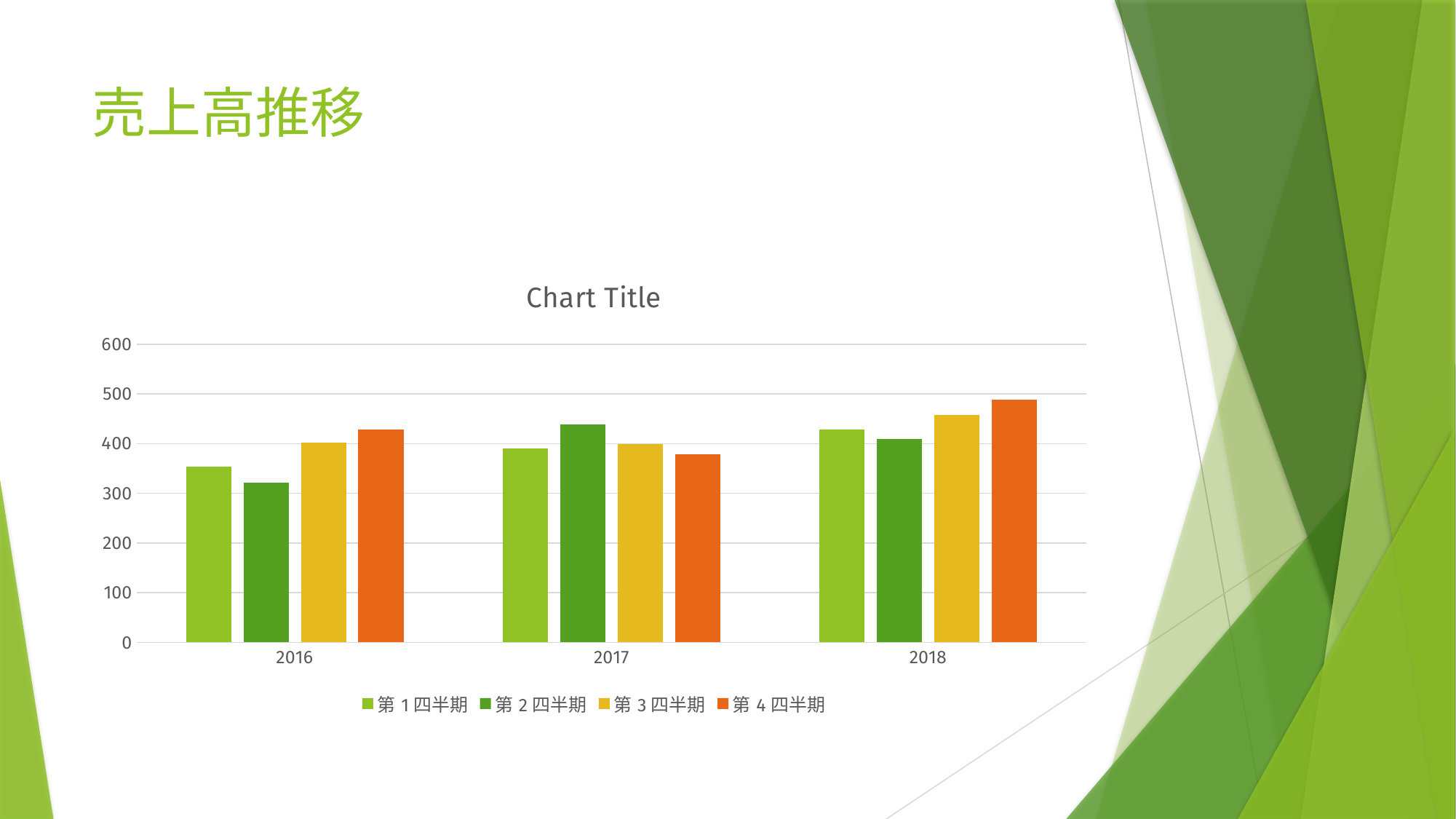

# 売上高推移

### Chart:

| Category | 第1四半期 | 第2四半期 | 第3四半期 | 第4四半期 |
|---|---|---|---|---|
| 2016 | 353.0 | 322.0 | 402.0 | 429.0 |
| 2017 | 391.0 | 438.0 | 399.0 | 378.0 |
| 2018 | 429.0 | 410.0 | 458.0 | 489.0 |